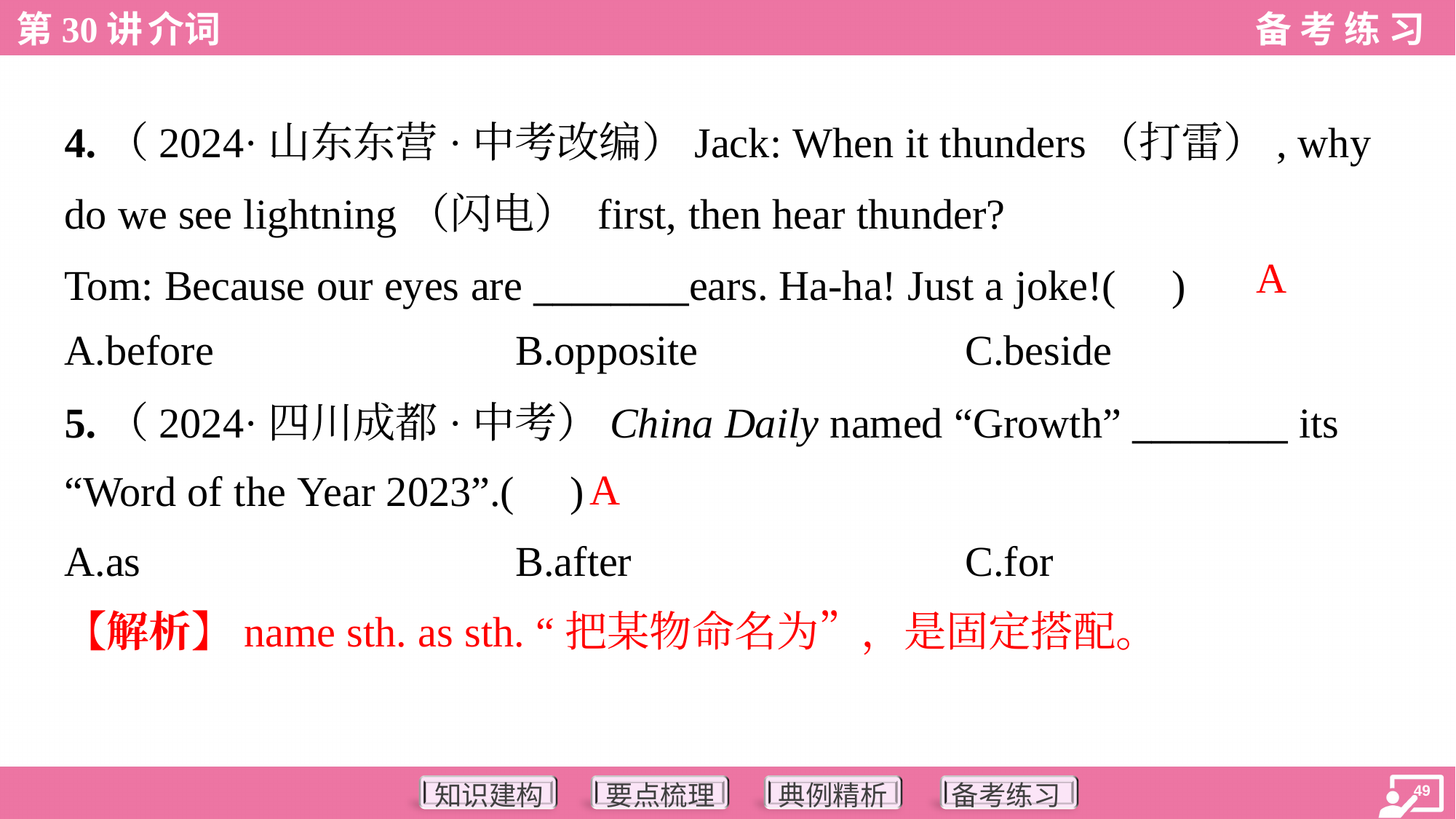

4.（2024·山东东营·中考改编）Jack: When it thunders（打雷）, why
do we see lightning（闪电） first, then hear thunder?
Tom: Because our eyes are ________ears. Ha-ha! Just a joke!(     )
A
A.before	B.opposite	C.beside
5.（2024·四川成都·中考）China Daily named “Growth” ________ its
“Word of the Year 2023”.(     )
A
A.as	B.after	C.for
【解析】name sth. as sth. “把某物命名为”，是固定搭配。